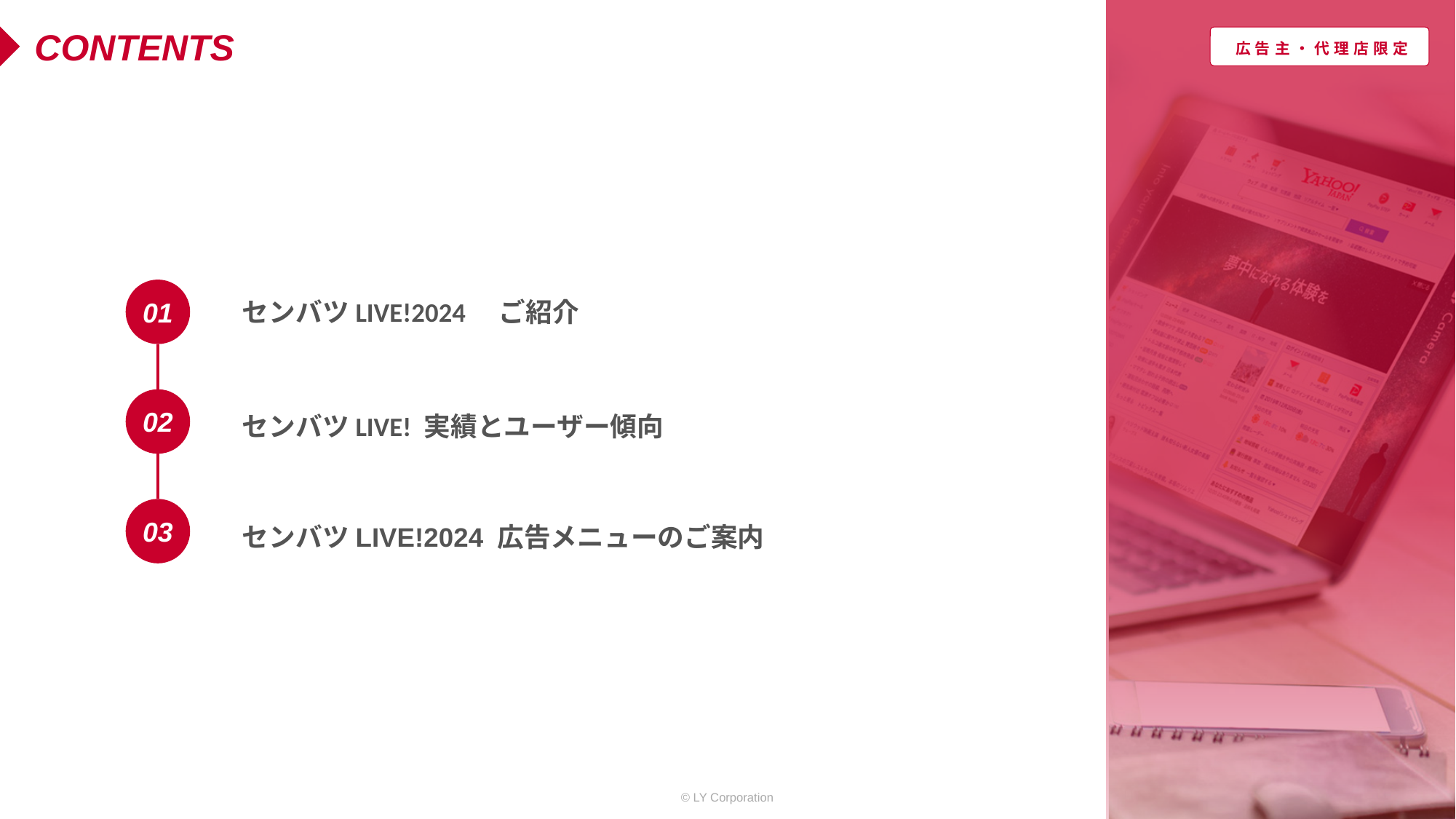

センバツLIVE!2024　ご紹介

センバツLIVE! 実績とユーザー傾向

センバツLIVE!2024 広告メニューのご案内